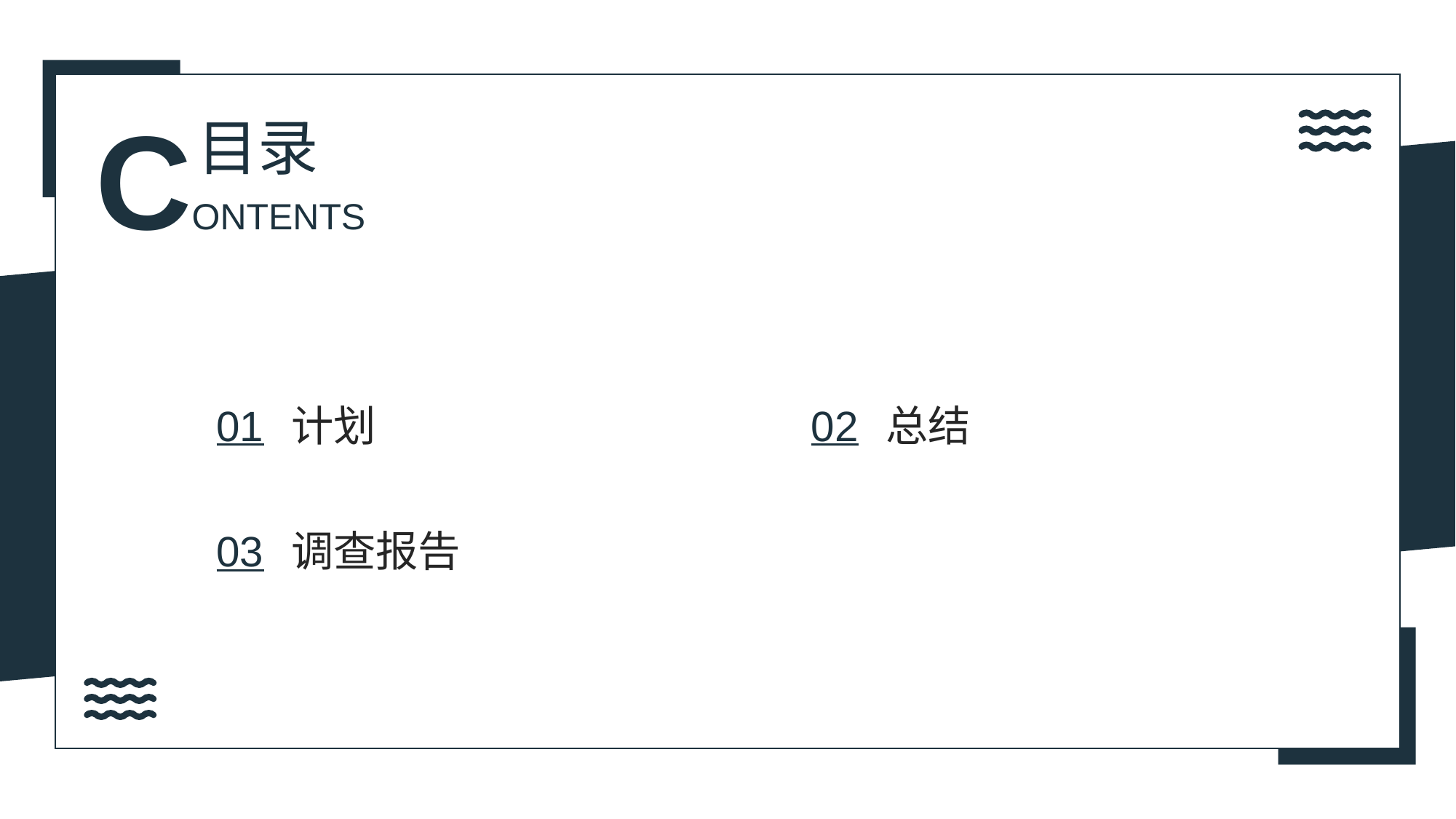

CONTENTS
目录

01
02
总结
计划
调查报告
03